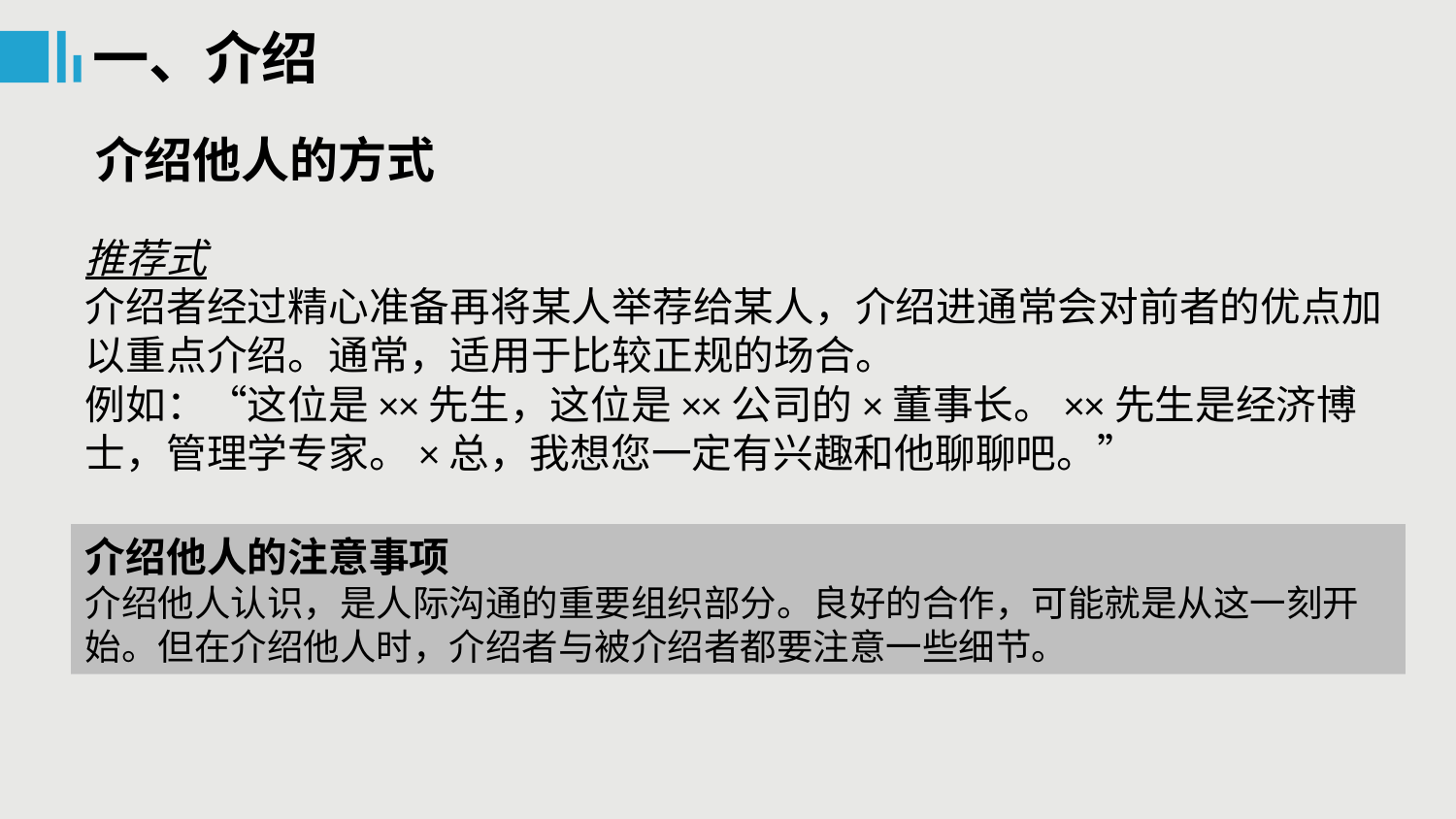

一、介绍

介绍他人的方式
推荐式
介绍者经过精心准备再将某人举荐给某人，介绍进通常会对前者的优点加以重点介绍。通常，适用于比较正规的场合。
例如：“这位是××先生，这位是××公司的×董事长。××先生是经济博士，管理学专家。×总，我想您一定有兴趣和他聊聊吧。”
介绍他人的注意事项
介绍他人认识，是人际沟通的重要组织部分。良好的合作，可能就是从这一刻开始。但在介绍他人时，介绍者与被介绍者都要注意一些细节。